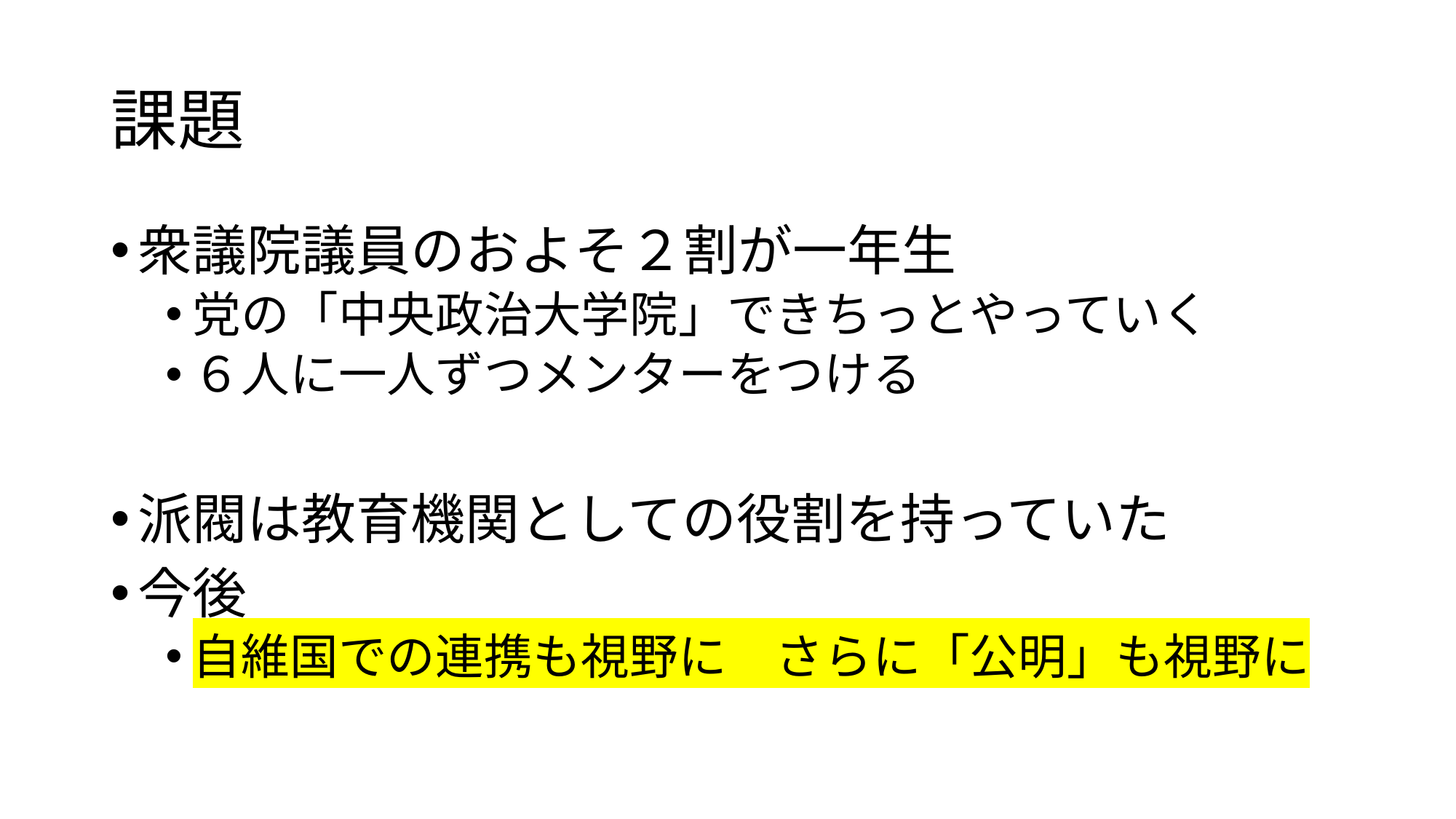

# 課題
衆議院議員のおよそ２割が一年生
党の「中央政治大学院」できちっとやっていく
６人に一人ずつメンターをつける

派閥は教育機関としての役割を持っていた
今後
自維国での連携も視野に　さらに「公明」も視野に